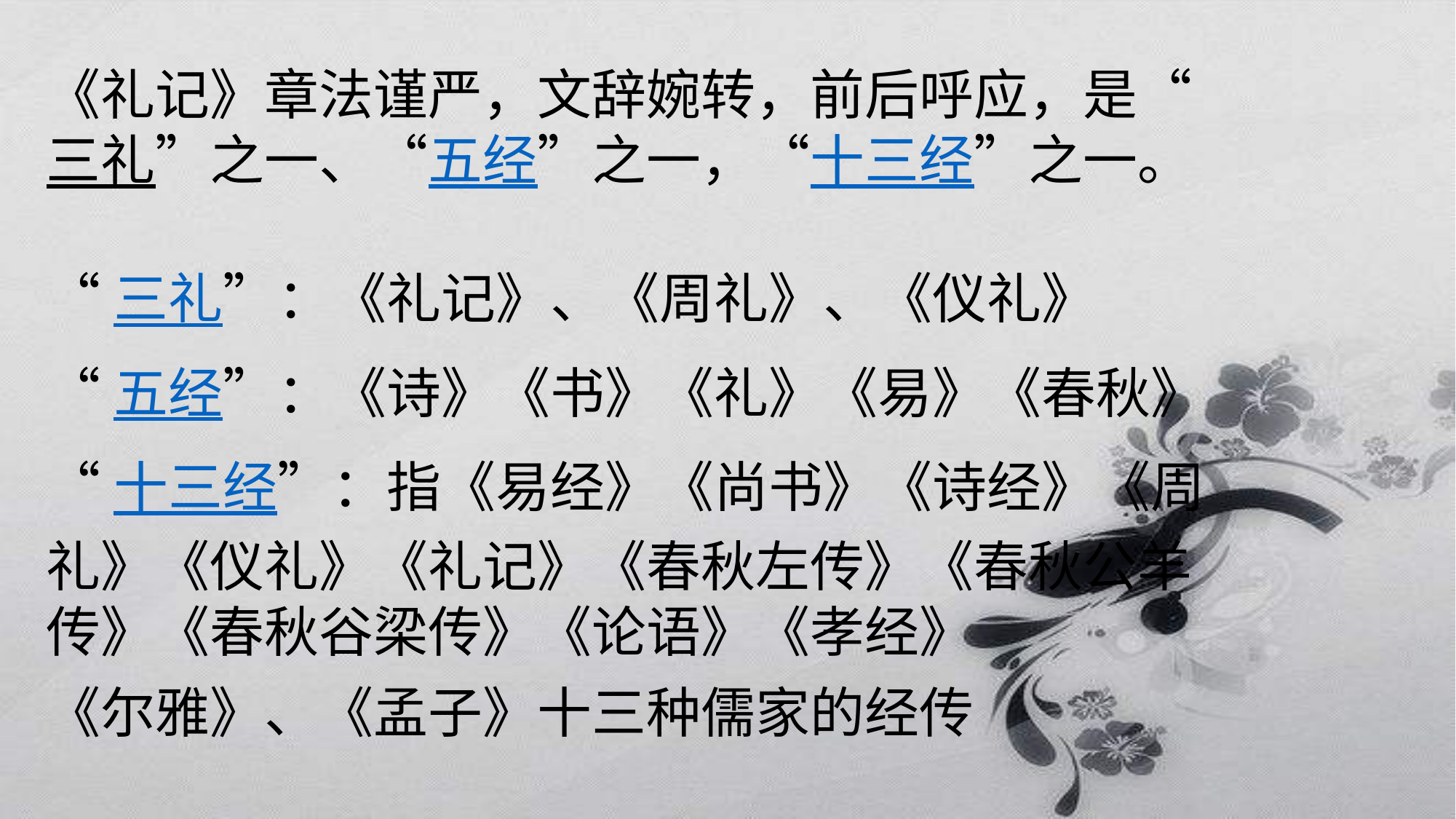

《礼记》章法谨严，文辞婉转，前后呼应，是“三礼”之一、“五经”之一，“十三经”之一。
“三礼”：《礼记》、《周礼》、《仪礼》
“五经”：《诗》《书》《礼》《易》《春秋》
“十三经”：指《易经》《尚书》《诗经》《周礼》《仪礼》《礼记》《春秋左传》《春秋公羊传》《春秋谷梁传》《论语》《孝经》
《尔雅》、《孟子》十三种儒家的经传